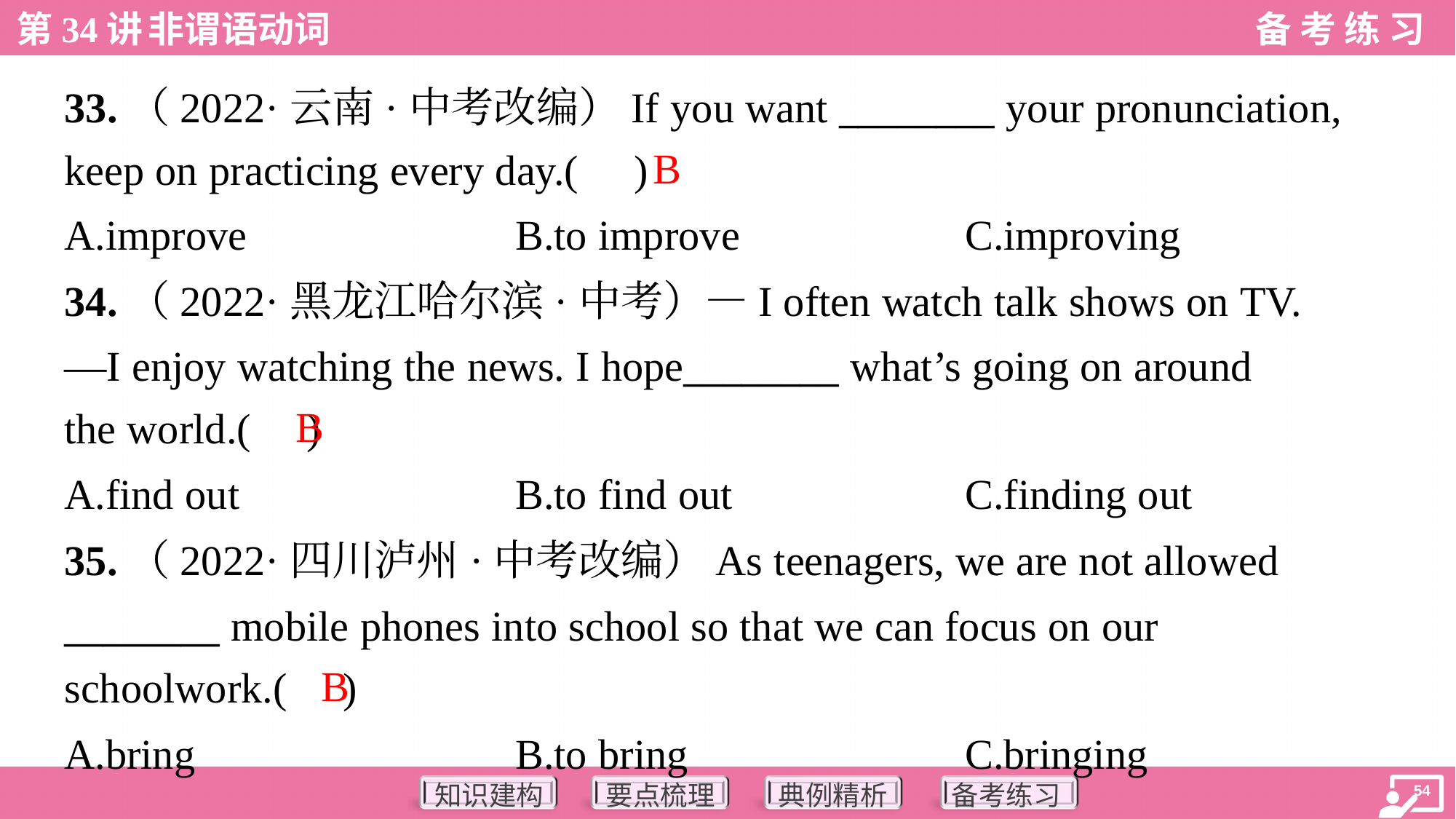

33.（2022·云南·中考改编）If you want ________ your pronunciation,
keep on practicing every day.(     )
B
A.improve	B.to improve	C.improving
34.（2022·黑龙江哈尔滨·中考）—I often watch talk shows on TV.
—I enjoy watching the news. I hope________ what’s going on around
the world.(     )
B
A.find out	B.to find out	C.finding out
35.（2022·四川泸州·中考改编）As teenagers, we are not allowed
________ mobile phones into school so that we can focus on our
schoolwork.(     )
B
A.bring	B.to bring	C.bringing